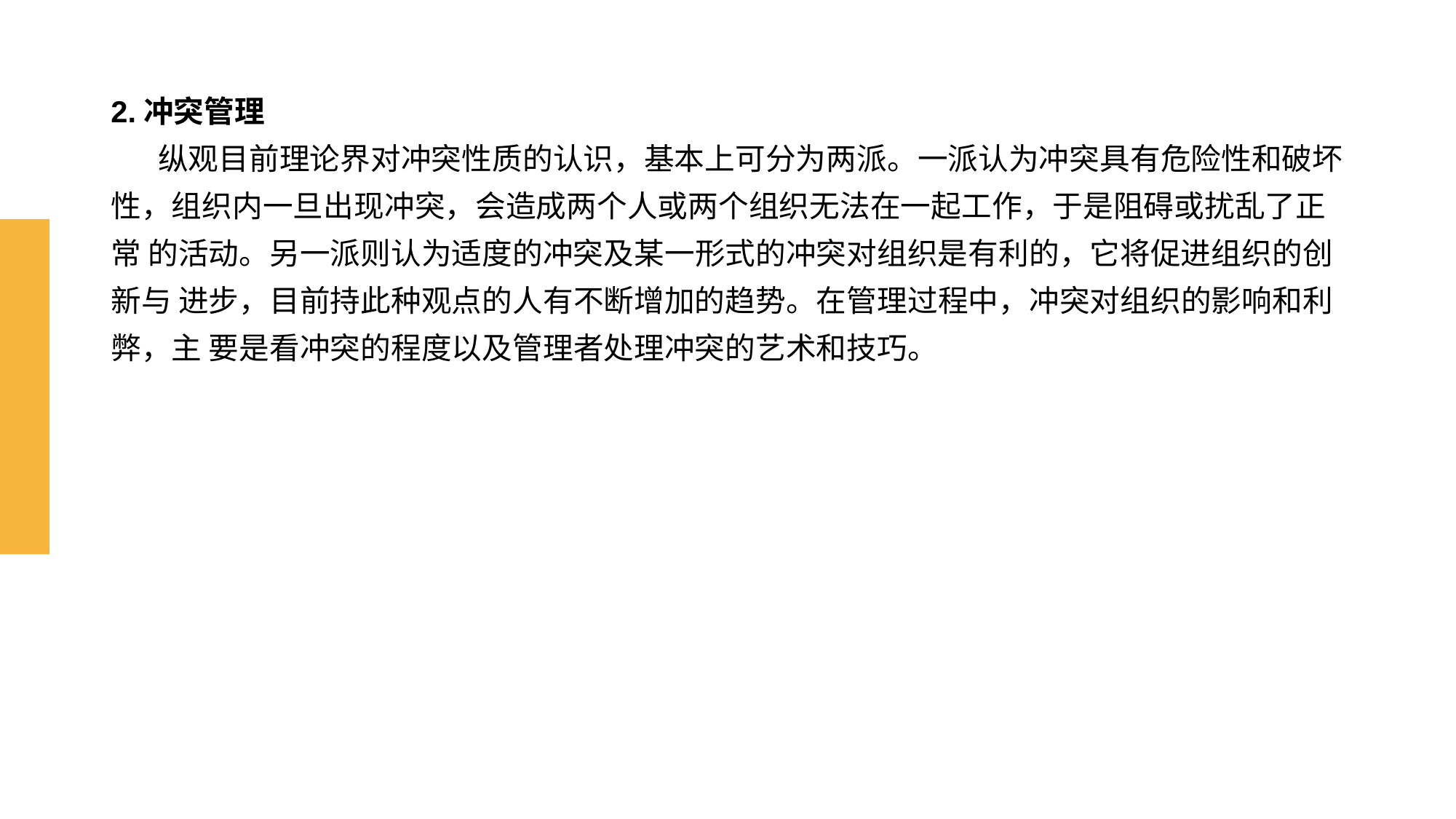

# 2.冲突管理 纵观目前理论界对冲突性质的认识，基本上可分为两派。一派认为冲突具有危险性和破坏 性，组织内一旦出现冲突，会造成两个人或两个组织无法在一起工作，于是阻碍或扰乱了正常 的活动。另一派则认为适度的冲突及某一形式的冲突对组织是有利的，它将促进组织的创新与 进步，目前持此种观点的人有不断增加的趋势。在管理过程中，冲突对组织的影响和利弊，主 要是看冲突的程度以及管理者处理冲突的艺术和技巧。